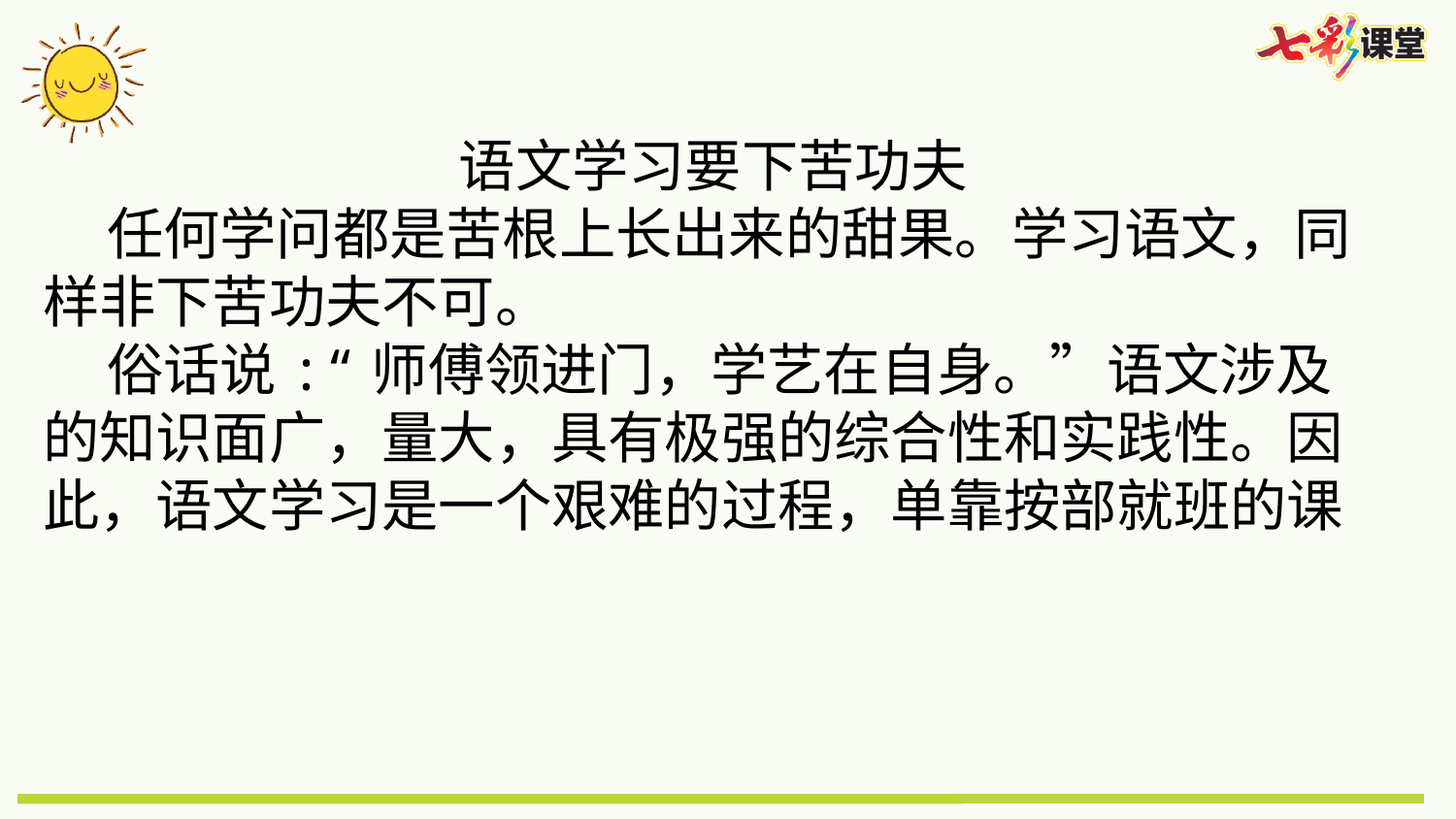

语文学习要下苦功夫
    任何学问都是苦根上长出来的甜果。学习语文，同样非下苦功夫不可。
    俗话说:“师傅领进门，学艺在自身。”语文涉及的知识面广，量大，具有极强的综合性和实践性。因此，语文学习是一个艰难的过程，单靠按部就班的课